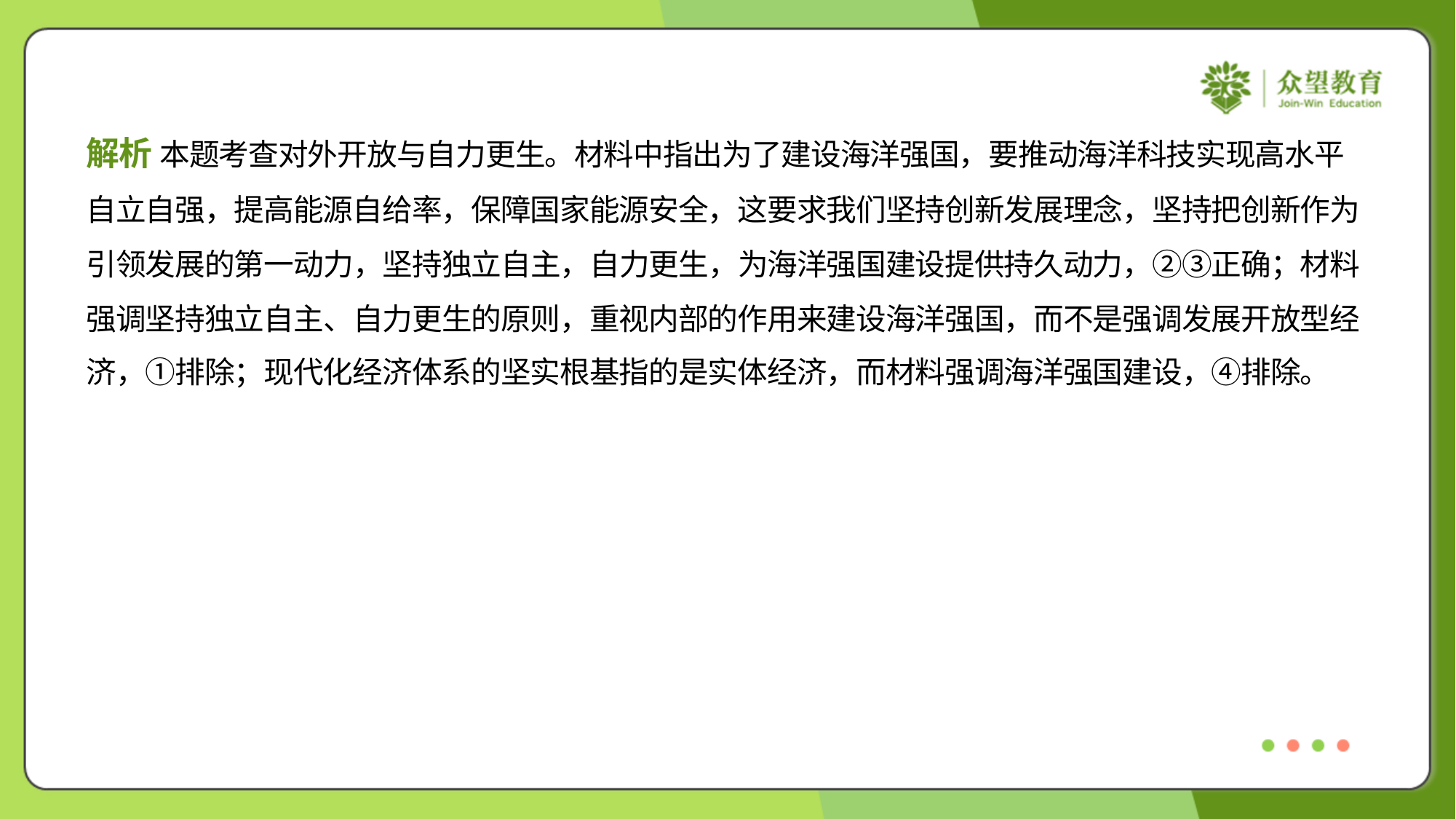

解析 本题考查对外开放与自力更生。材料中指出为了建设海洋强国，要推动海洋科技实现高水平
自立自强，提高能源自给率，保障国家能源安全，这要求我们坚持创新发展理念，坚持把创新作为
引领发展的第一动力，坚持独立自主，自力更生，为海洋强国建设提供持久动力，②③正确；材料
强调坚持独立自主、自力更生的原则，重视内部的作用来建设海洋强国，而不是强调发展开放型经
济，①排除；现代化经济体系的坚实根基指的是实体经济，而材料强调海洋强国建设，④排除。